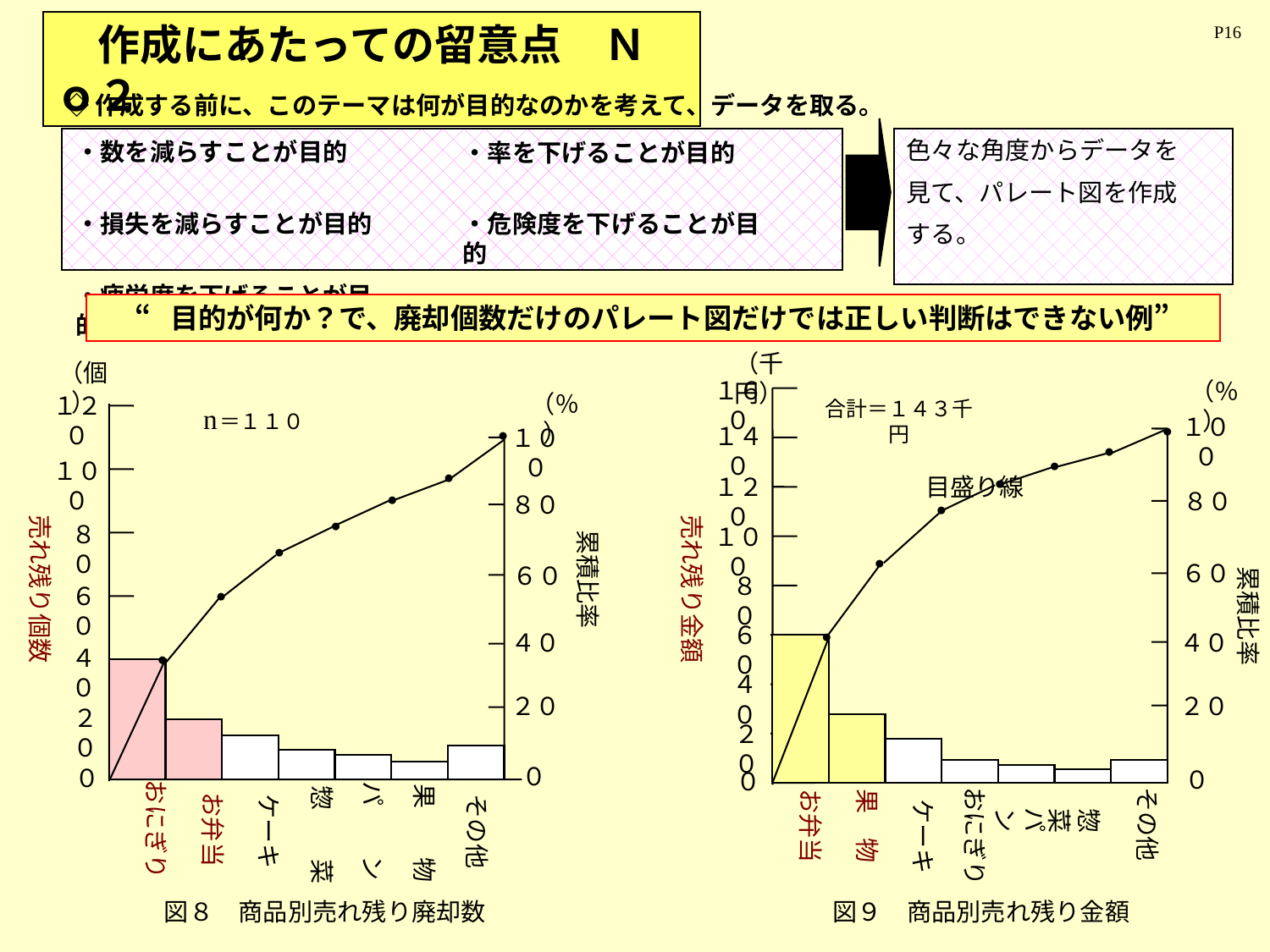

作成にあたっての留意点　Ｎｏ２
P16
◇作成する前に、このテーマは何が目的なのかを考えて、データを取る。

色々な角度からデータを
見て、パレート図を作成
する。
・数を減らすことが目的
・損失を減らすことが目的
・疲労度を下げることが目的
・率を下げることが目的
・危険度を下げることが目的
“目的が何か？で、廃却個数だけのパレート図だけでは正しい判断はできない例”
（千円）
１６０
（％）

合計＝１４３千円
１００
●
１４０

●

●

売れ残り金額
目盛り線
●
１２０

８０

●

累積比率
１００

●
６０
８０

６０
●
４０

４０

２０

２０

お弁当
果　物
０
０

おにぎり
その他
ケーキ

パ　ン
惣　菜
図９　商品別売れ残り金額
（個）
１２０
１００
８０
６０
４０
２０
０
（％）
n
＝１１０

１００
●

売れ残り個数
●

累積比率
●

８０

●

●

６０

●

４０
●

２０

０
おにぎり
お弁当
ケーキ
パ　　ン

その他
果　　物
惣　　菜

図８　商品別売れ残り廃却数